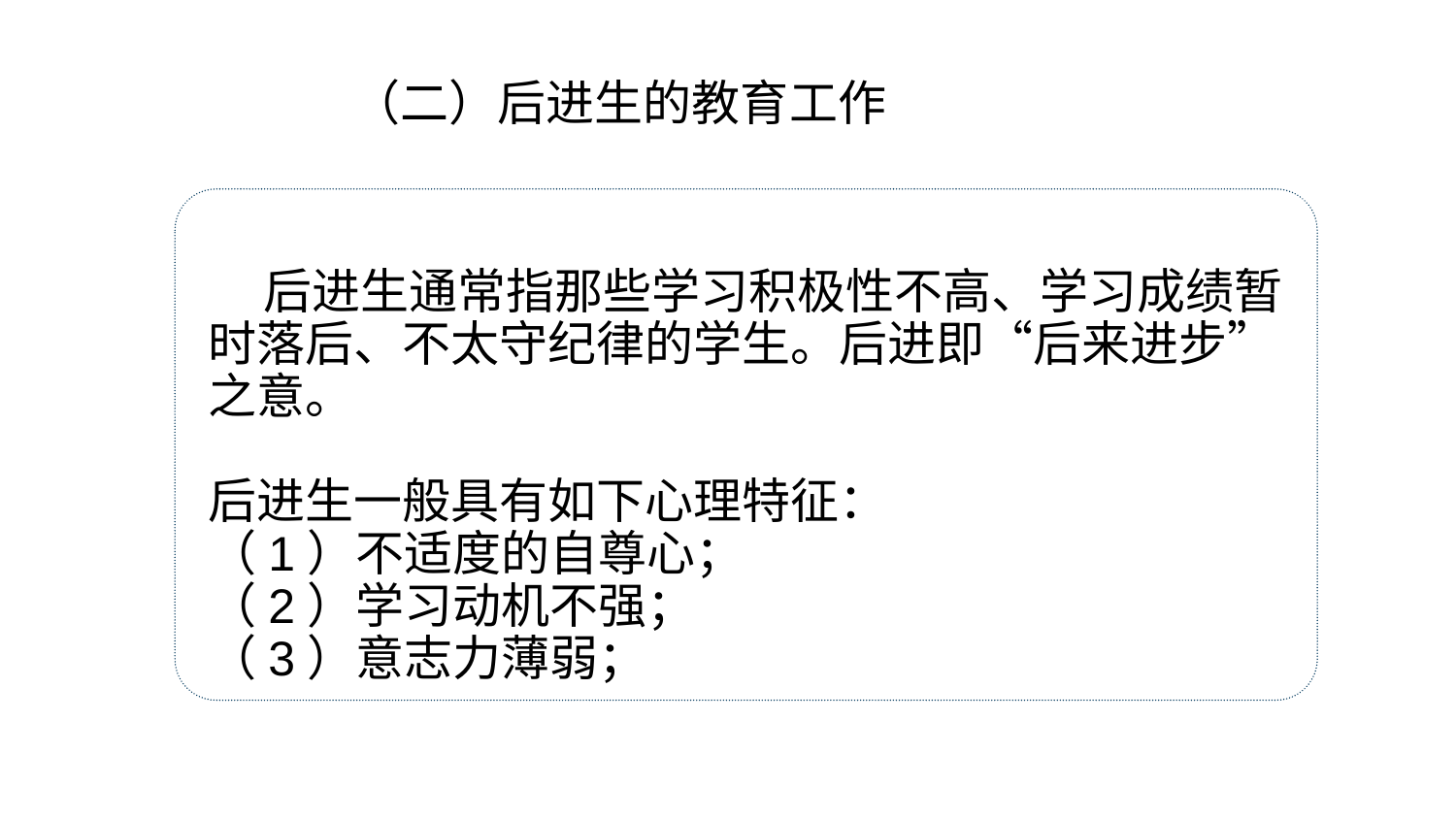

（二）后进生的教育工作

    后进生通常指那些学习积极性不高、学习成绩暂时落后、不太守纪律的学生。后进即“后来进步”之意。

后进生一般具有如下心理特征：
（1）不适度的自尊心；
（2）学习动机不强；
（3）意志力薄弱；